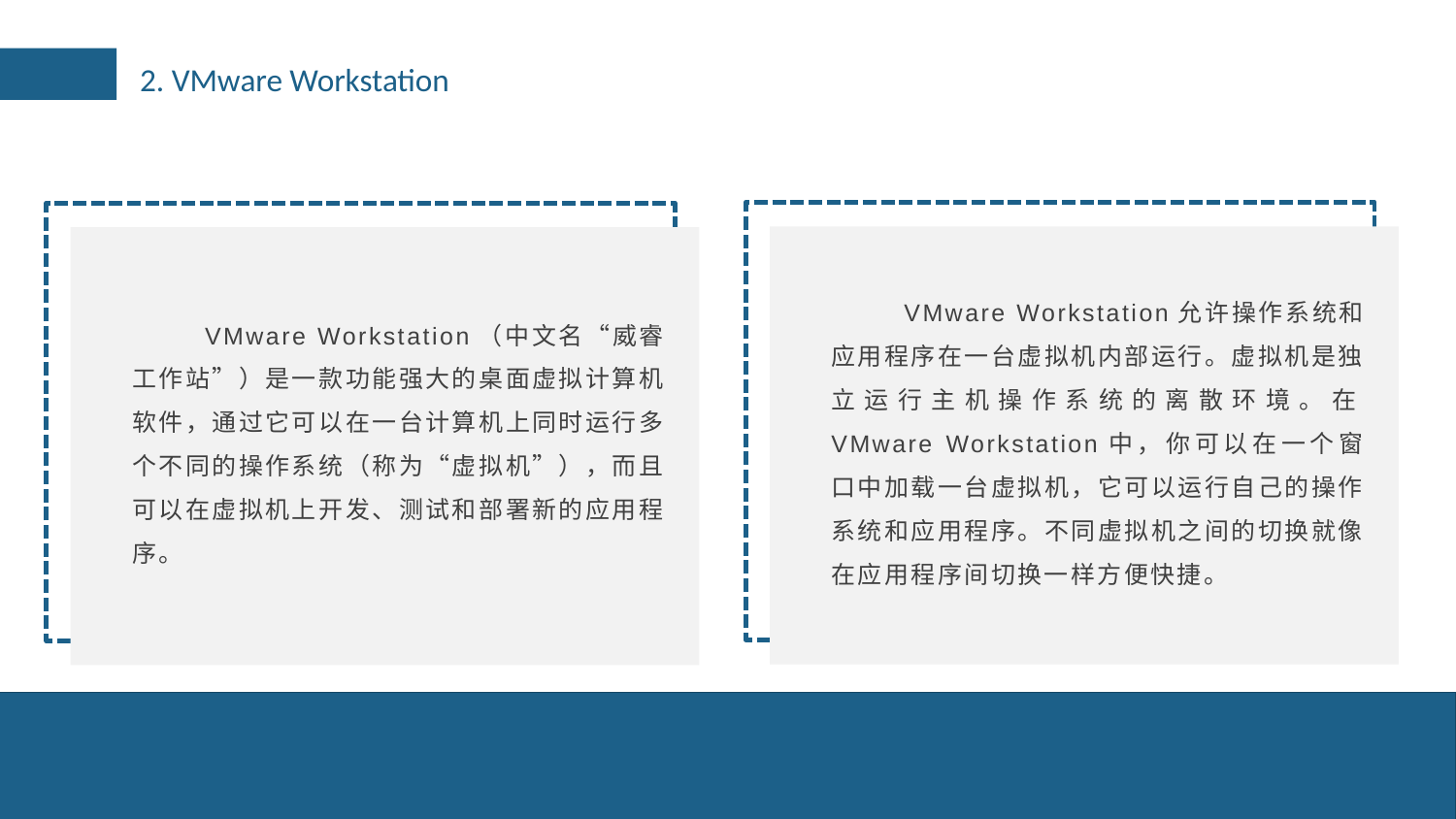

2. VMware Workstation

VMware Workstation允许操作系统和应用程序在一台虚拟机内部运行。虚拟机是独立运行主机操作系统的离散环境。在VMware Workstation中，你可以在一个窗口中加载一台虚拟机，它可以运行自己的操作系统和应用程序。不同虚拟机之间的切换就像在应用程序间切换一样方便快捷。
VMware Workstation（中文名“威睿工作站”）是一款功能强大的桌面虚拟计算机软件，通过它可以在一台计算机上同时运行多个不同的操作系统（称为“虚拟机”），而且可以在虚拟机上开发、测试和部署新的应用程序。